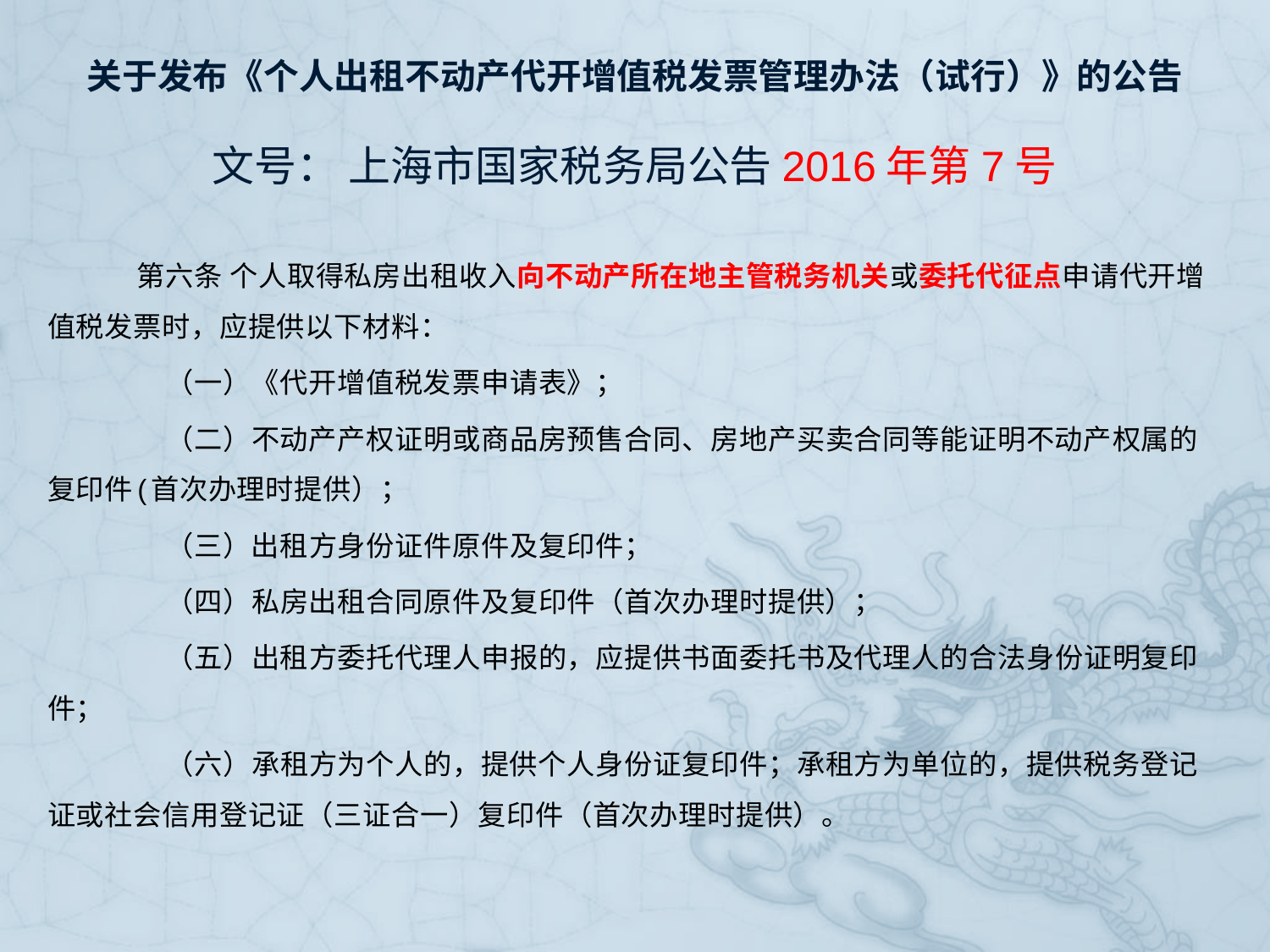

# 关于发布《个人出租不动产代开增值税发票管理办法（试行）》的公告 文号： 上海市国家税务局公告2016年第7号

　第六条 个人取得私房出租收入向不动产所在地主管税务机关或委托代征点申请代开增值税发票时，应提供以下材料：
　　（一）《代开增值税发票申请表》；
　　（二）不动产产权证明或商品房预售合同、房地产买卖合同等能证明不动产权属的复印件(首次办理时提供）；
　　（三）出租方身份证件原件及复印件；
　　（四）私房出租合同原件及复印件（首次办理时提供）；
　　（五）出租方委托代理人申报的，应提供书面委托书及代理人的合法身份证明复印件；
　　（六）承租方为个人的，提供个人身份证复印件；承租方为单位的，提供税务登记证或社会信用登记证（三证合一）复印件（首次办理时提供）。